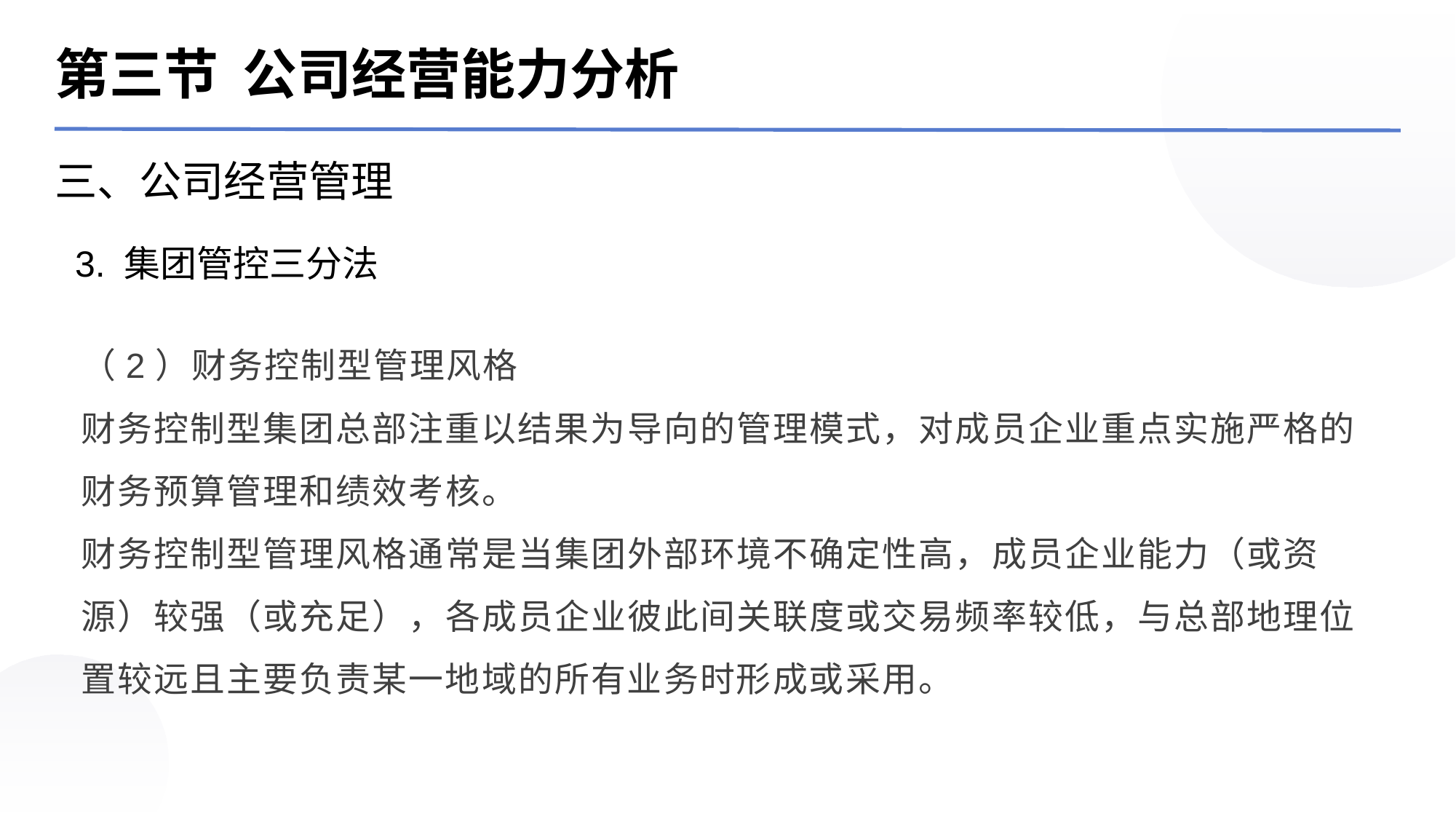

第三节  公司经营能力分析
三、公司经营管理
3. 集团管控三分法
（2）财务控制型管理风格
财务控制型集团总部注重以结果为导向的管理模式，对成员企业重点实施严格的财务预算管理和绩效考核。
财务控制型管理风格通常是当集团外部环境不确定性高，成员企业能力（或资源）较强（或充足），各成员企业彼此间关联度或交易频率较低，与总部地理位置较远且主要负责某一地域的所有业务时形成或采用。

63